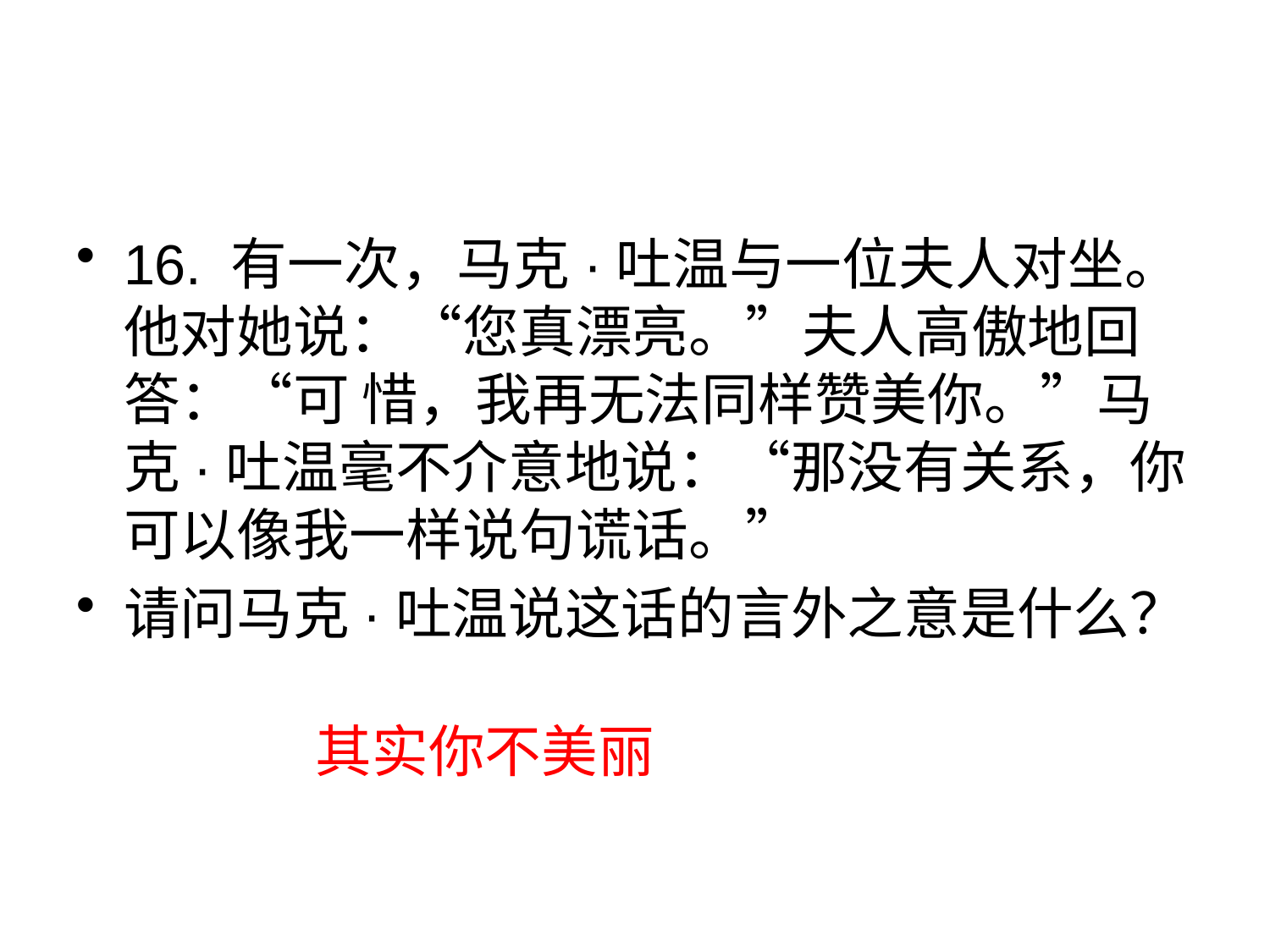

#
16. 有一次，马克·吐温与一位夫人对坐。他对她说：“您真漂亮。”夫人高傲地回答：“可 惜，我再无法同样赞美你。”马克·吐温毫不介意地说：“那没有关系，你可以像我一样说句谎话。”
请问马克·吐温说这话的言外之意是什么？
其实你不美丽